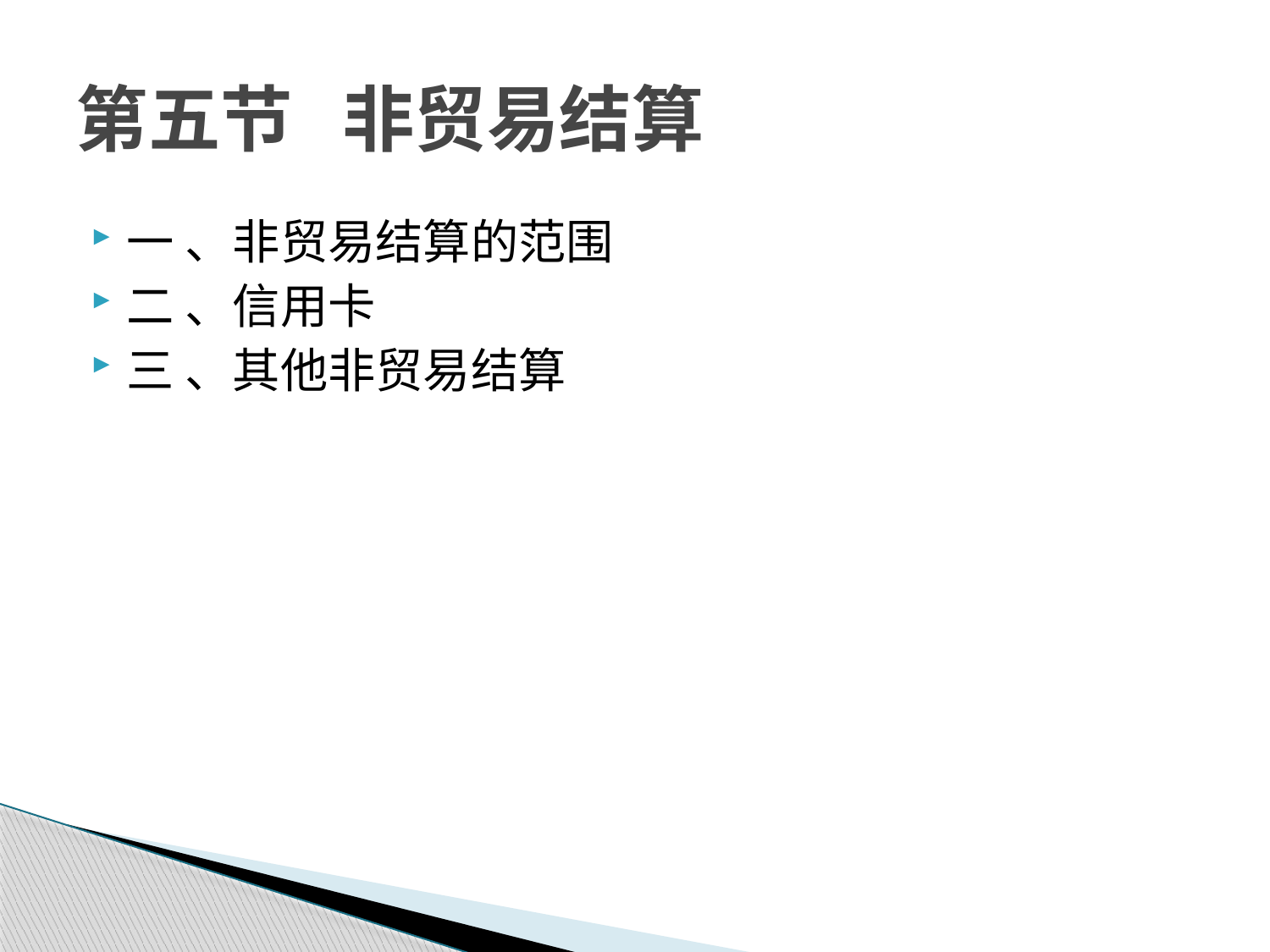

# 第五节   非贸易结算
一 、非贸易结算的范围
二 、信用卡
三 、其他非贸易结算